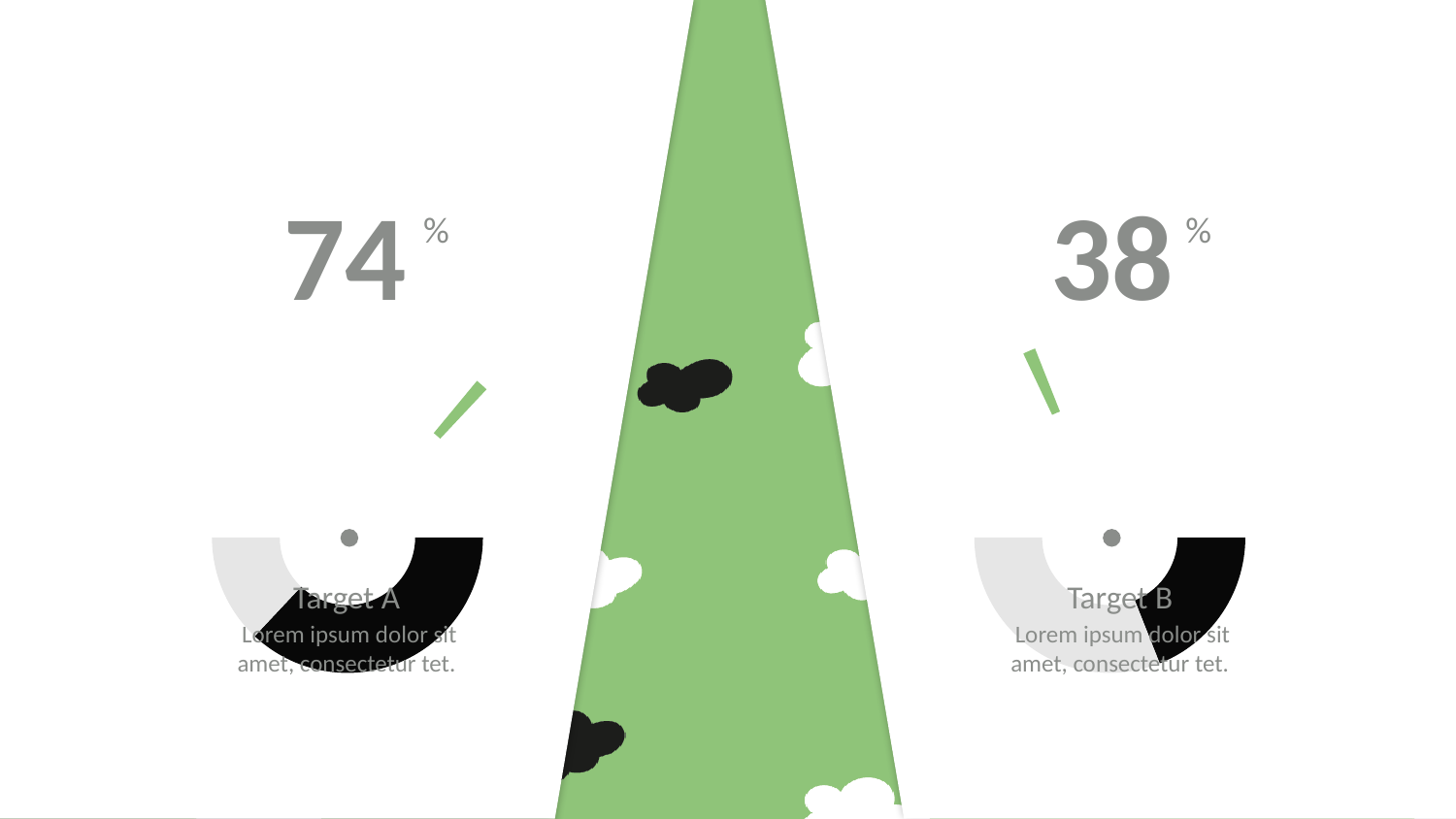

38
74
%
%

### Chart

| Category | 销售额 |  |
|---|---|---|
| 完成值 | 0.74 | 1.72 |
| 未完成值 | 0.26 | 0.02 |
| 辅助值 | 1.0 | 0.26 |

### Chart

| Category | 销售额 |  |
|---|---|---|
| 完成值 | 0.38 | 1.3599999999999999 |
| 未完成值 | 0.62 | 0.02 |
| 辅助值 | 1.0 | 0.62 |
Target A
Target B
Lorem ipsum dolor sit amet, consectetur tet.
Lorem ipsum dolor sit amet, consectetur tet.